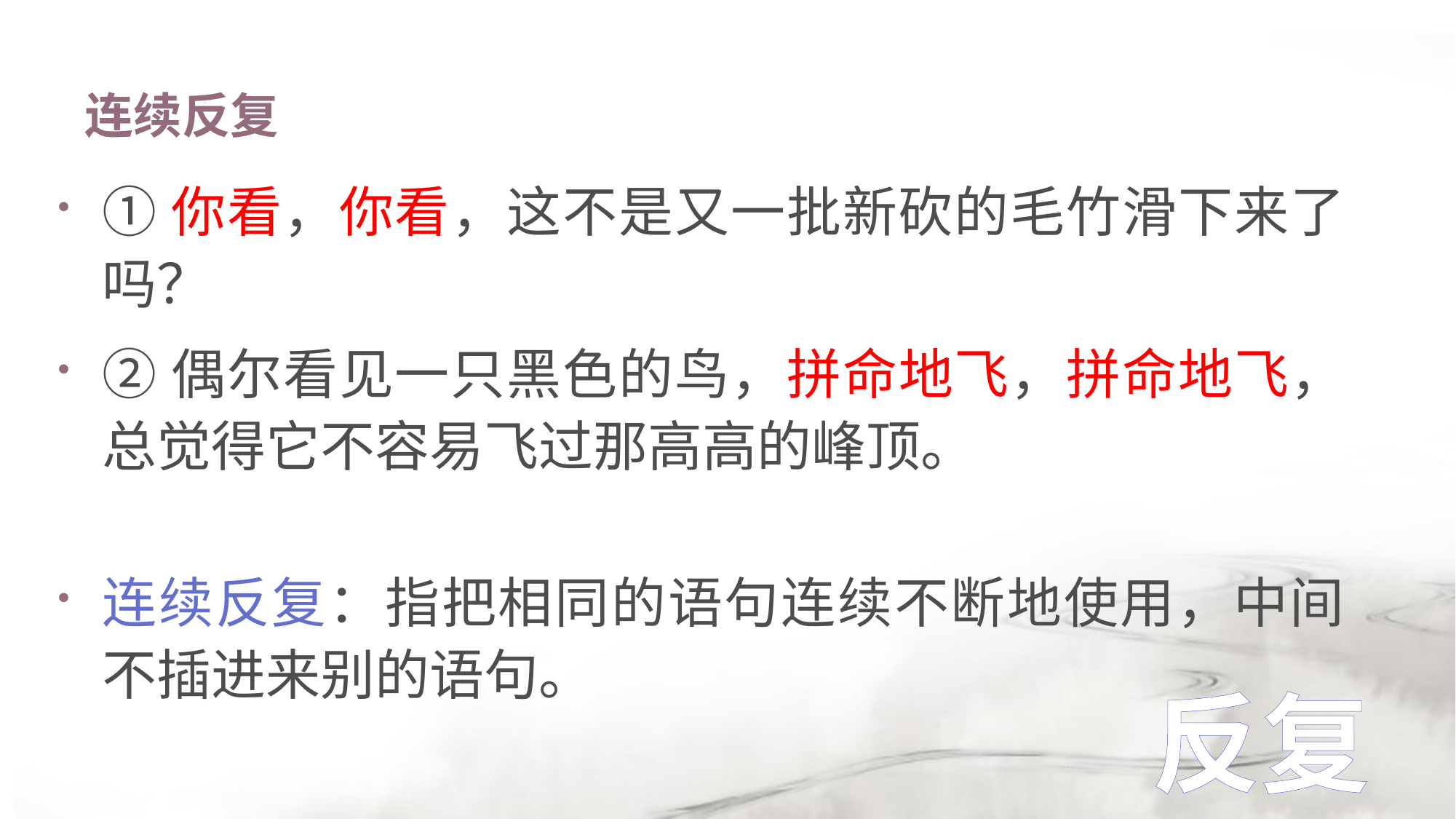

# 连续反复
①你看，你看，这不是又一批新砍的毛竹滑下来了吗？
②偶尔看见一只黑色的鸟，拼命地飞，拼命地飞，总觉得它不容易飞过那高高的峰顶。

连续反复：指把相同的语句连续不断地使用，中间不插进来别的语句。
反复